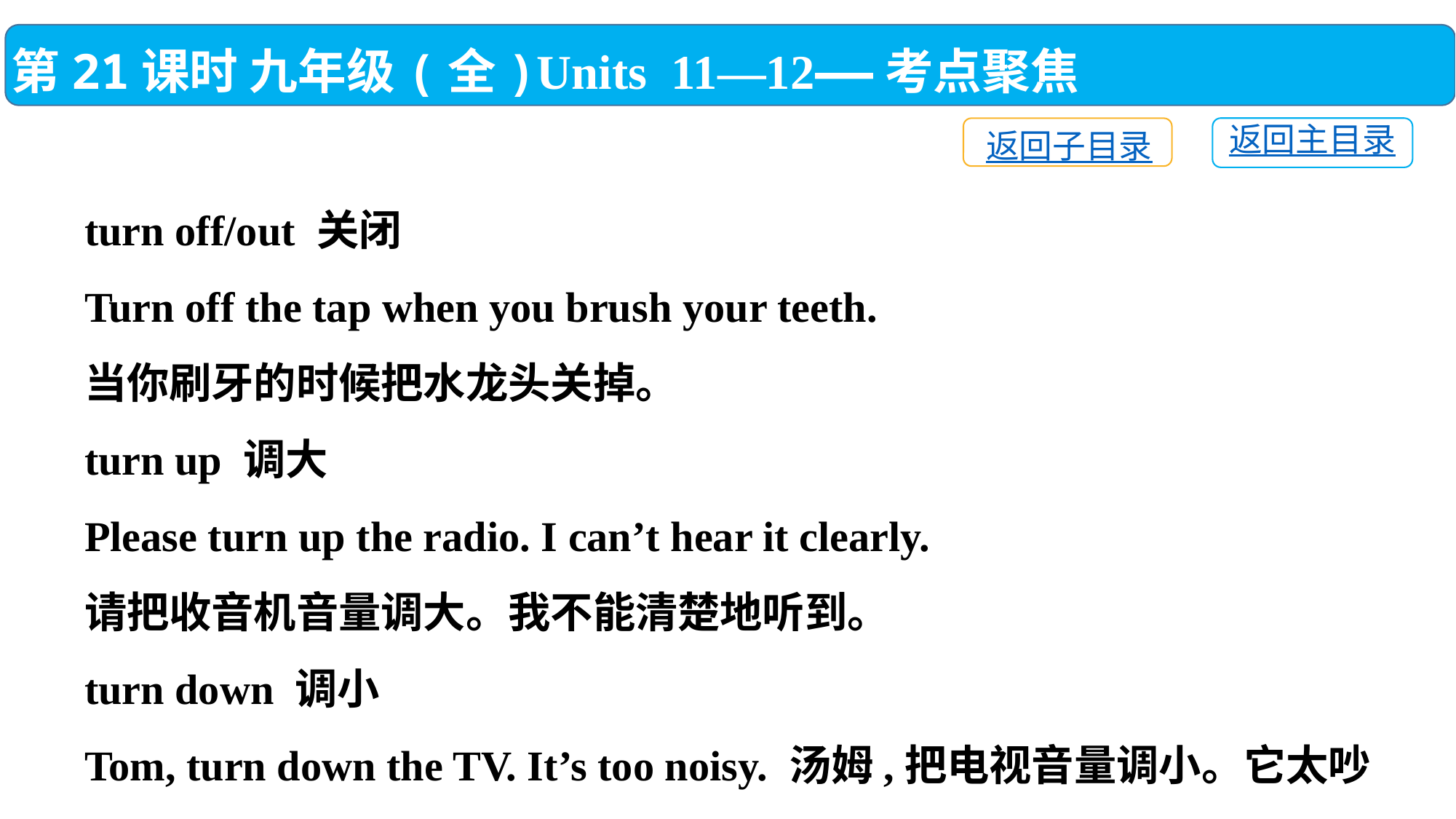

第21课时 九年级(全)Units  11—12——考点聚焦
返回主目录

返回子目录
turn off/out 关闭
Turn off the tap when you brush your teeth.
当你刷牙的时候把水龙头关掉。
turn up 调大
Please turn up the radio. I can’t hear it clearly.
请把收音机音量调大。我不能清楚地听到。
turn down 调小
Tom, turn down the TV. It’s too noisy. 汤姆,把电视音量调小。它太吵了。